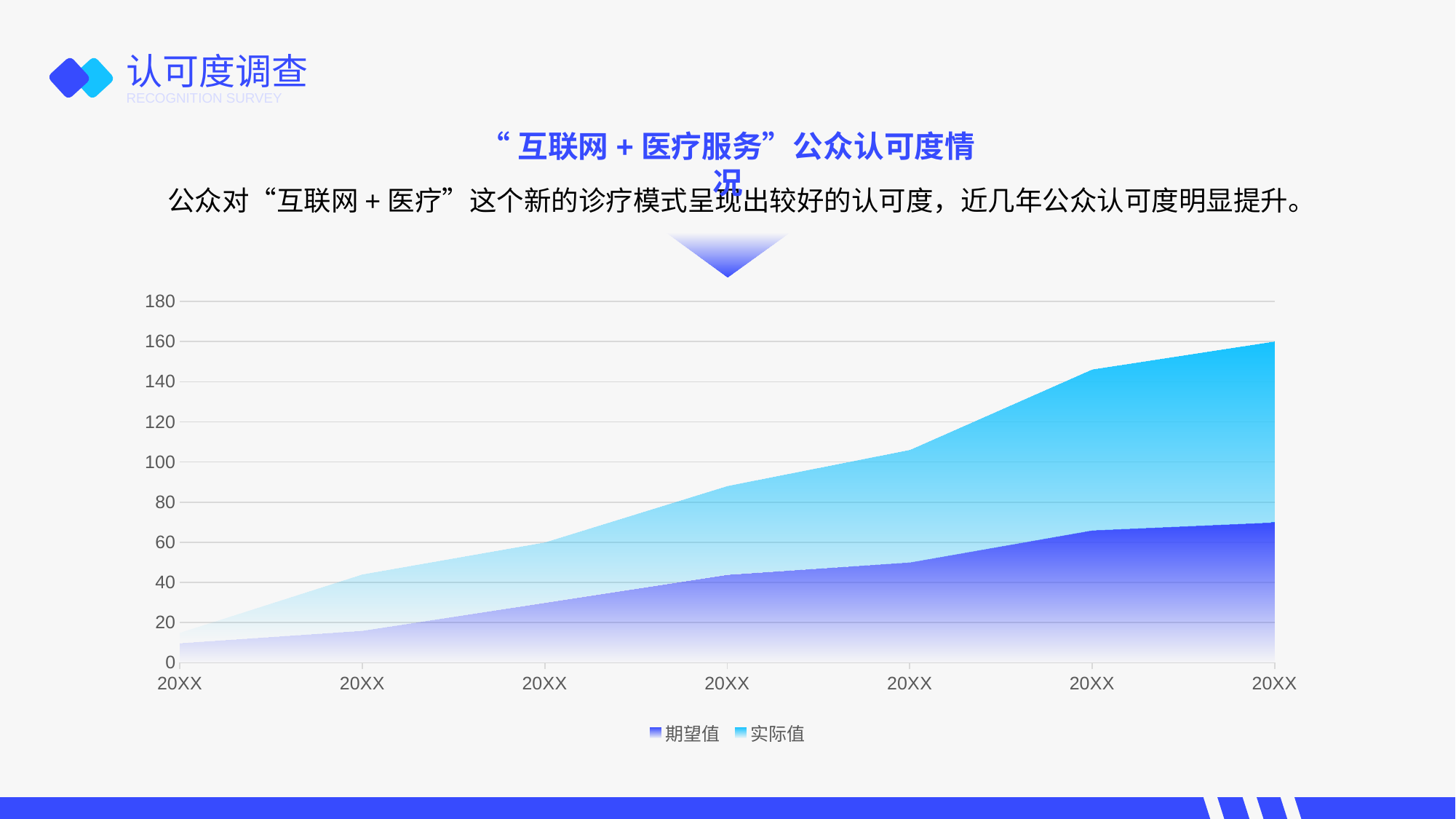

# 认可度调查
RECOGNITION SURVEY

“互联网+医疗服务”公众认可度情况
公众对“互联网+医疗”这个新的诊疗模式呈现出较好的认可度，近几年公众认可度明显提升。

### Chart

| Category | 期望值 | 实际值 |
|---|---|---|
| 20XX | 10.0 | 5.0 |
| 20XX | 16.0 | 28.0 |
| 20XX | 30.0 | 30.0 |
| 20XX | 44.0 | 44.0 |
| 20XX | 50.0 | 56.0 |
| 20XX | 66.0 | 80.0 |
| 20XX | 70.0 | 90.0 |